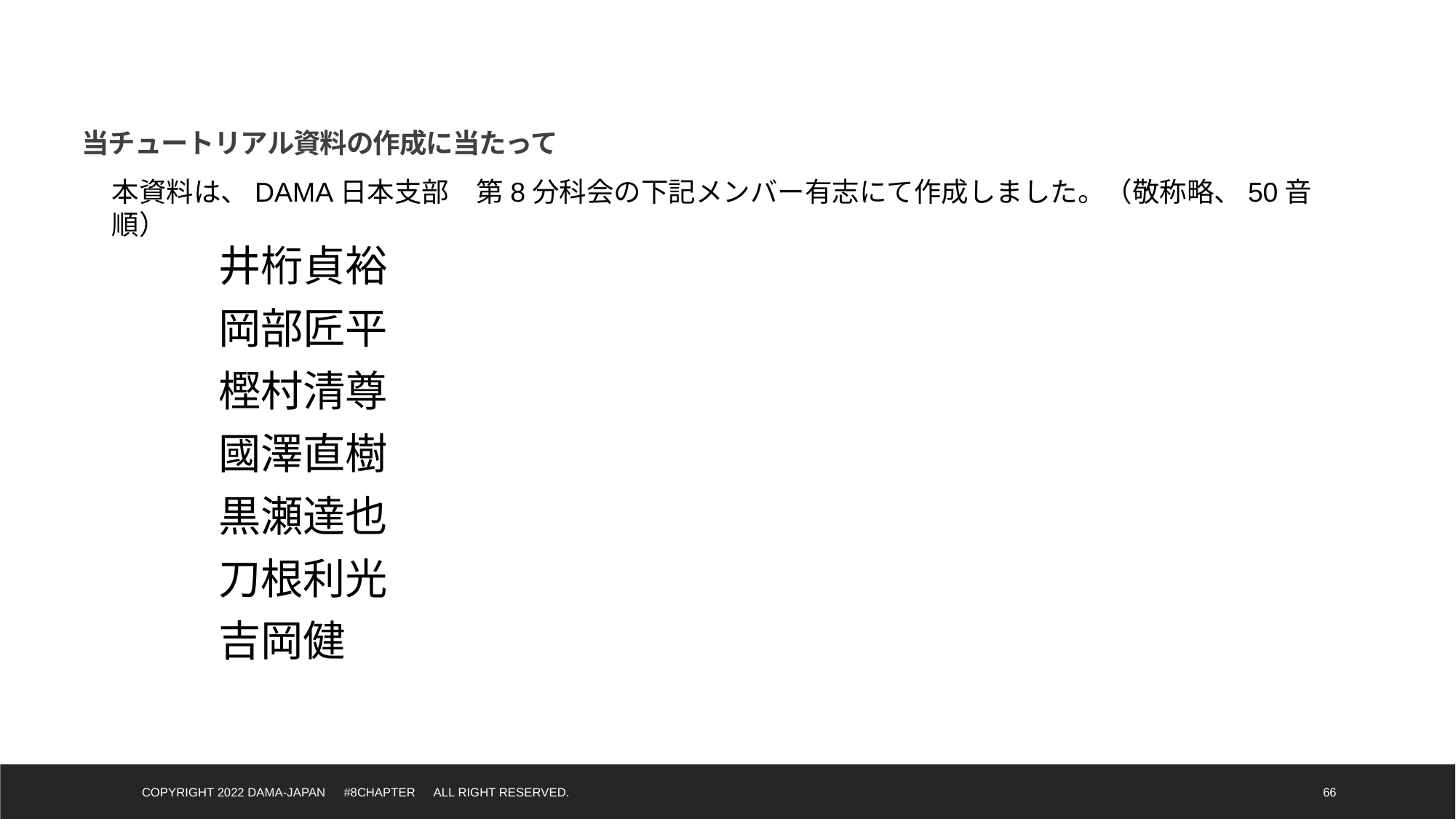

当チュートリアル資料の作成に当たって
本資料は、DAMA日本支部　第8分科会の下記メンバー有志にて作成しました。（敬称略、50音順）
井桁貞裕
岡部匠平
樫村清尊
國澤直樹
黒瀬達也
刀根利光
吉岡健
Copyright 2022 DAMA-JAPAN　#8chapter　All right reserved.
66